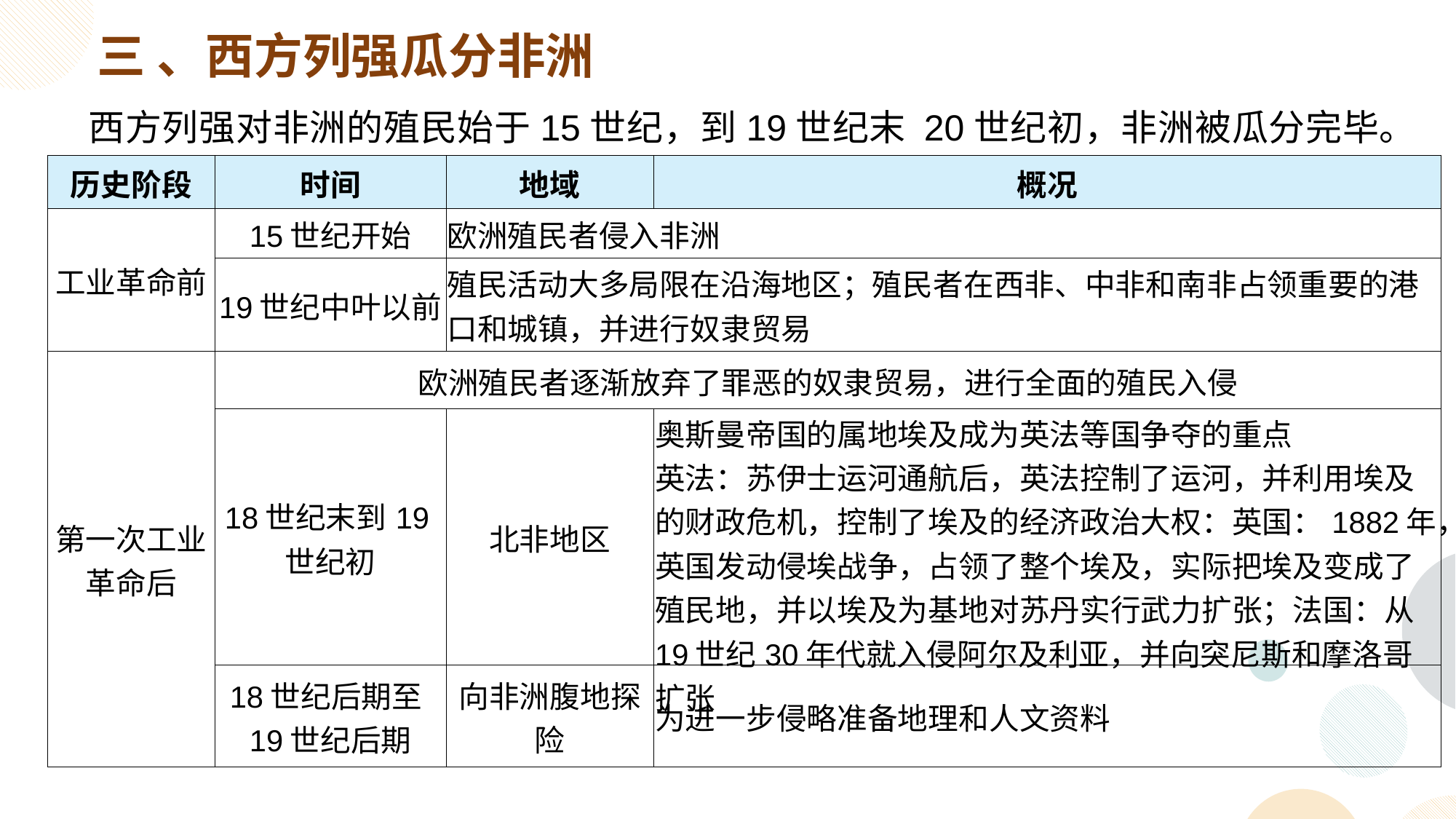

三 、西方列强瓜分非洲
西方列强对非洲的殖民始于15世纪，到19世纪末 20世纪初，非洲被瓜分完毕。
| 历史阶段 | 时间 | 地域 | 概况 |
| --- | --- | --- | --- |
| 工业革命前 | 15世纪开始 | 欧洲殖民者侵入非洲 |  |
|  | 19世纪中叶以前 | 殖民活动大多局限在沿海地区；殖民者在西非、中非和南非占领重要的港口和城镇，并进行奴隶贸易 |  |
| 第一次工业革命后 | 欧洲殖民者逐渐放弃了罪恶的奴隶贸易，进行全面的殖民入侵 |  |  |
|  | 18世纪末到19世纪初 | 北非地区 | 奥斯曼帝国的属地埃及成为英法等国争夺的重点 英法：苏伊士运河通航后，英法控制了运河，并利用埃及的财政危机，控制了埃及的经济政治大权：英国：1882年，英国发动侵埃战争，占领了整个埃及，实际把埃及变成了殖民地，并以埃及为基地对苏丹实行武力扩张；法国：从19世纪30年代就入侵阿尔及利亚，并向突尼斯和摩洛哥扩张 |
|  | 18世纪后期至19世纪后期 | 向非洲腹地探险 | 为进一步侵略准备地理和人文资料 |